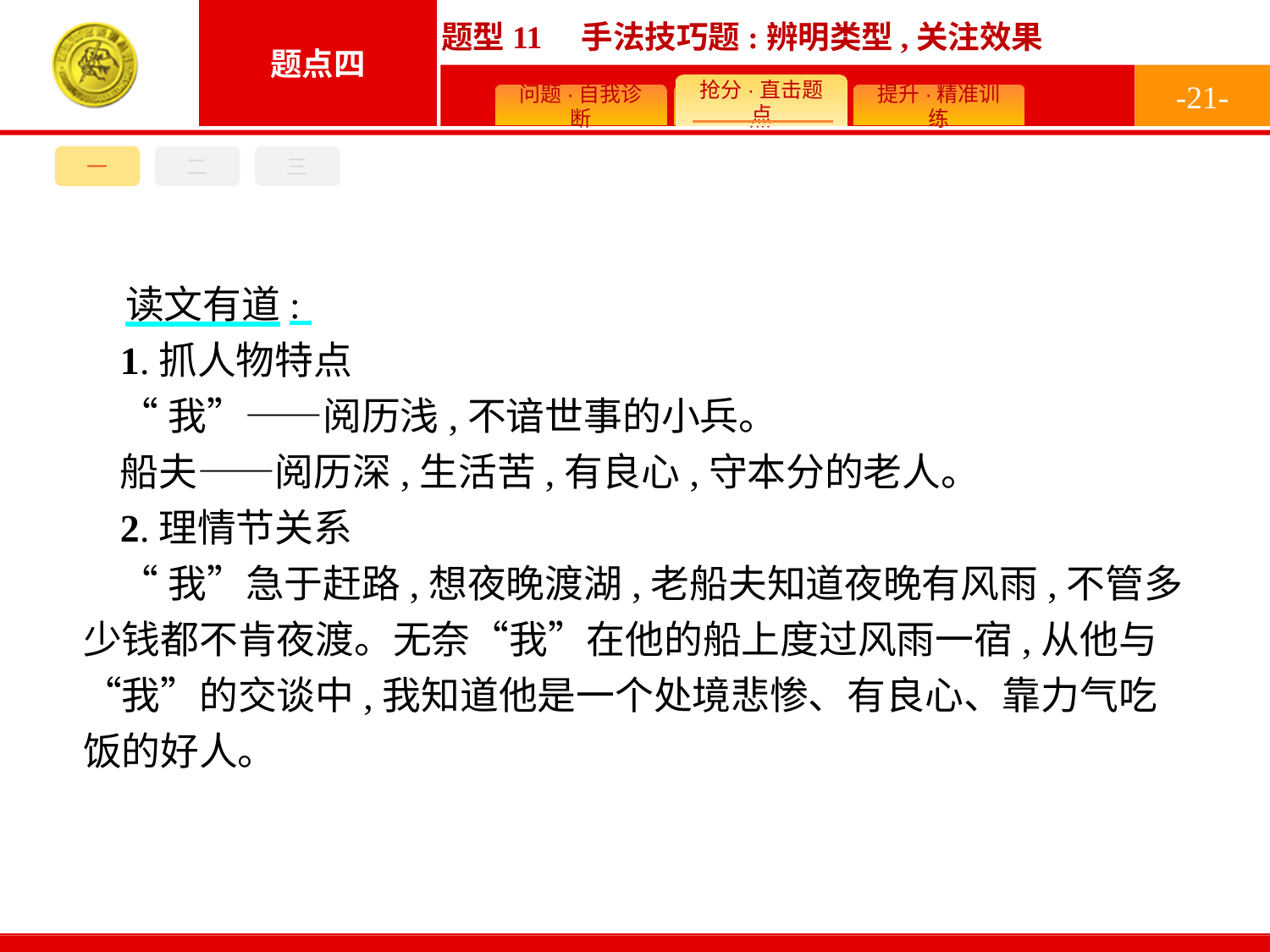

-21-
三
一
二
读文有道:
1.抓人物特点
“我”——阅历浅,不谙世事的小兵。
船夫——阅历深,生活苦,有良心,守本分的老人。
2.理情节关系
“我”急于赶路,想夜晚渡湖,老船夫知道夜晚有风雨,不管多少钱都不肯夜渡。无奈“我”在他的船上度过风雨一宿,从他与“我”的交谈中,我知道他是一个处境悲惨、有良心、靠力气吃饭的好人。